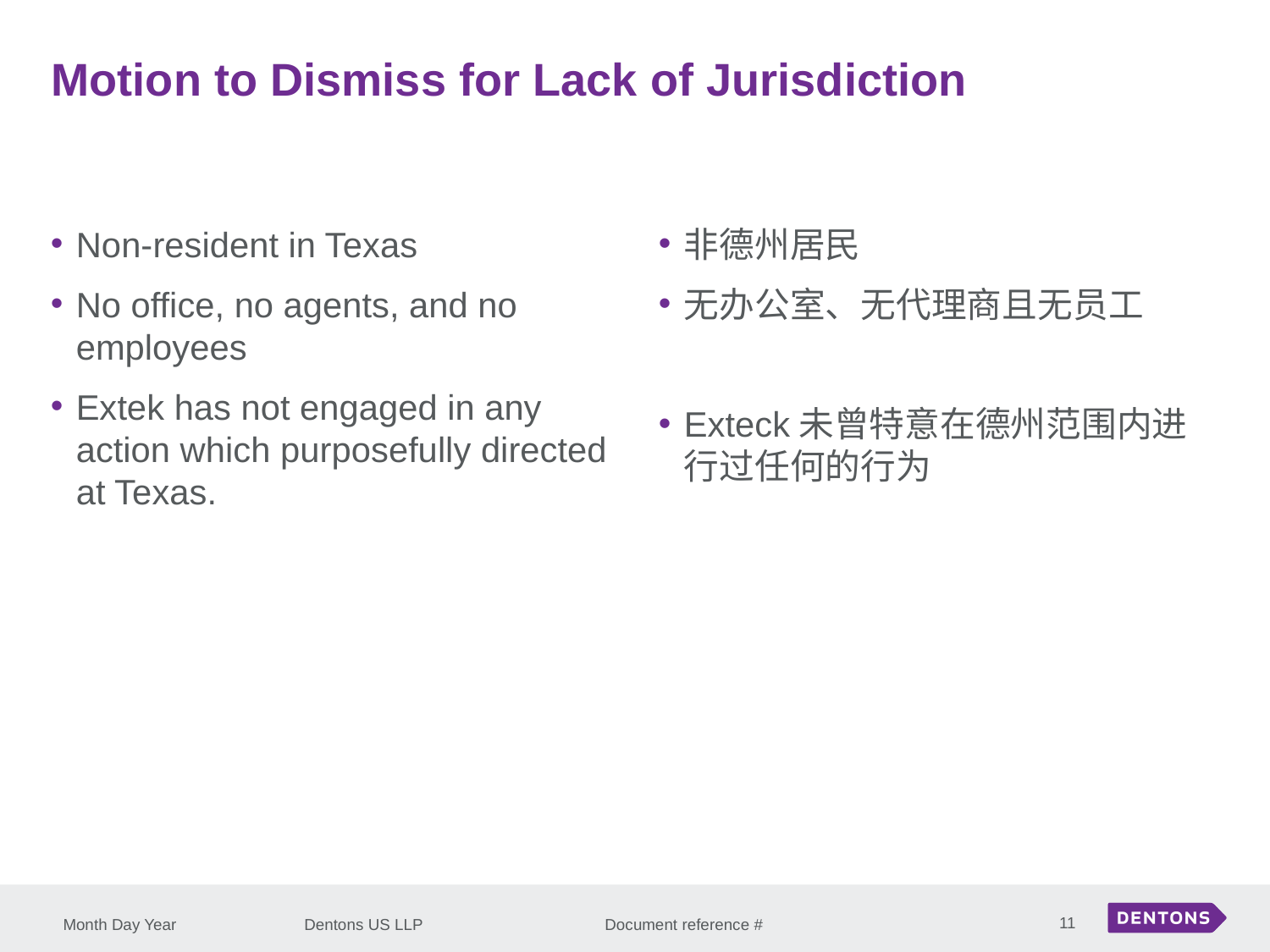

Motion to Dismiss for Lack of Jurisdiction
Non-resident in Texas
No office, no agents, and no employees
Extek has not engaged in any action which purposefully directed at Texas.
非德州居民
无办公室、无代理商且无员工

Exteck未曾特意在德州范围内进行过任何的行为
11
Month Day Year
Dentons US LLP                                         Document reference #